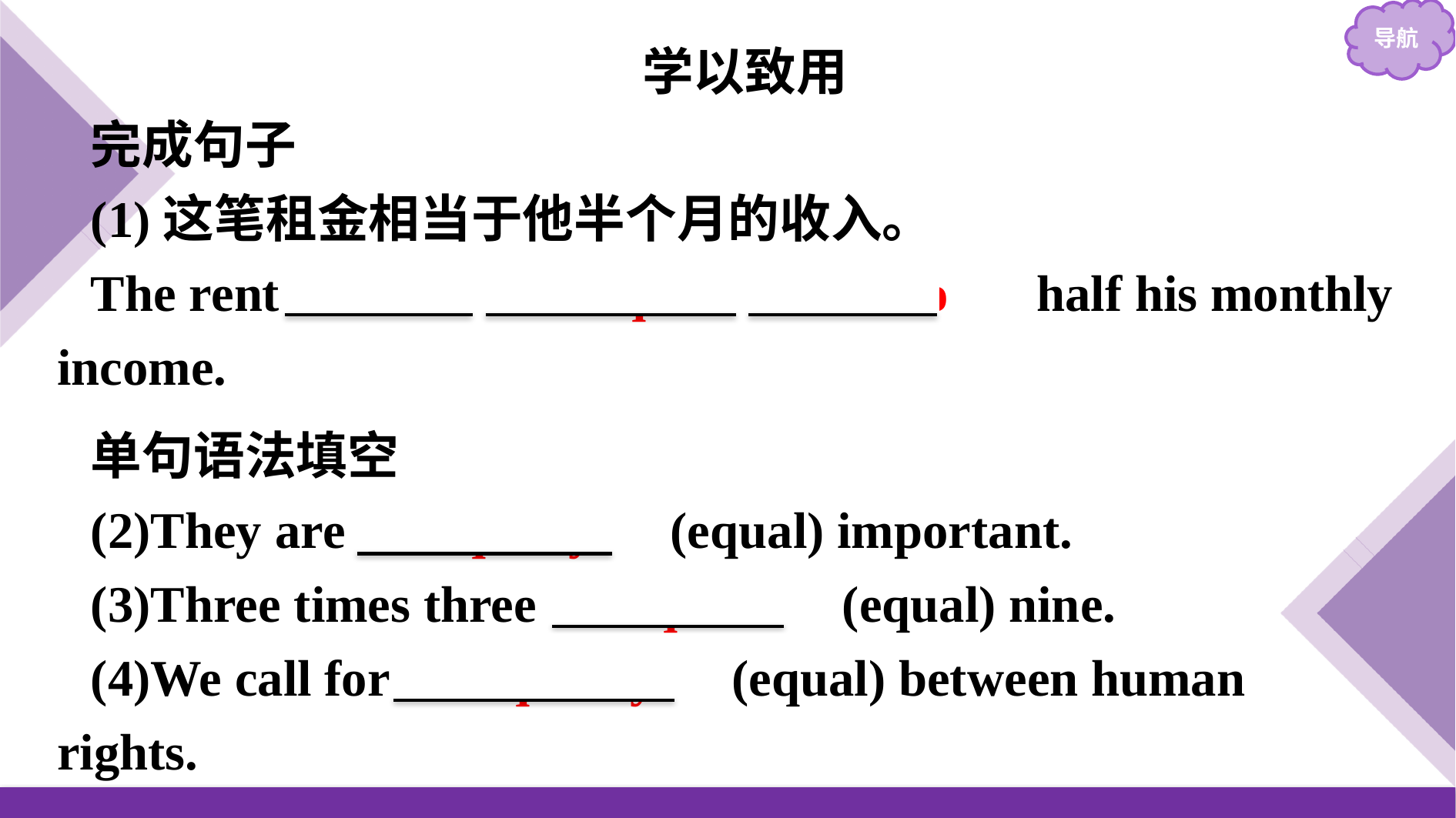

学以致用
完成句子
(1)这笔租金相当于他半个月的收入。
The rent 　is　 　　equal　　 　to　 half his monthly income.

单句语法填空
(2)They are 　equally　(equal) important.
(3)Three times three 　equals　(equal) nine.
(4)We call for 　equality　(equal) between human rights.